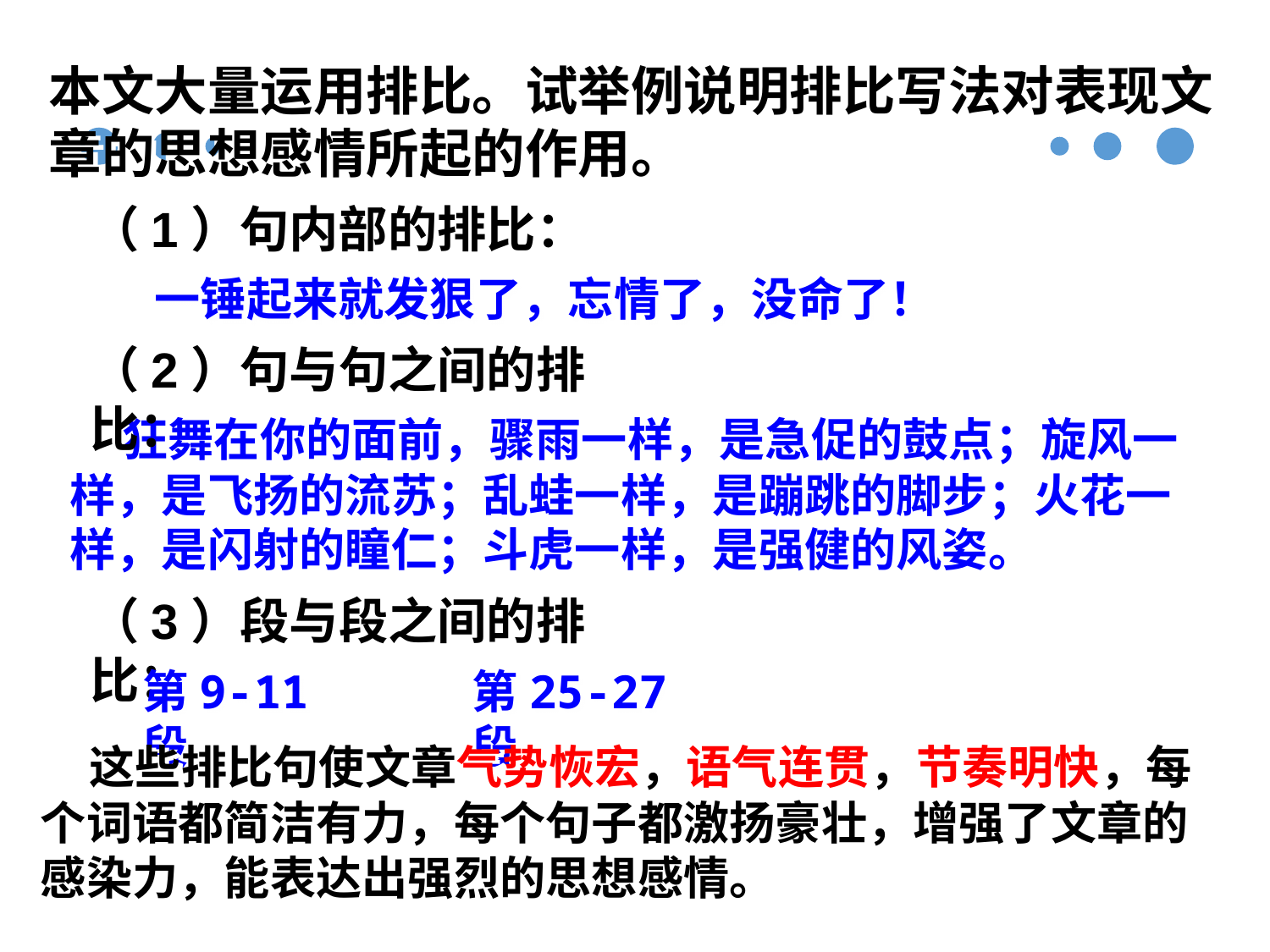

本文大量运用排比。试举例说明排比写法对表现文章的思想感情所起的作用。
（1）句内部的排比：
一锤起来就发狠了，忘情了，没命了！
（2）句与句之间的排比：
    狂舞在你的面前，骤雨一样，是急促的鼓点；旋风一样，是飞扬的流苏；乱蛙一样，是蹦跳的脚步；火花一样，是闪射的瞳仁；斗虎一样，是强健的风姿。
（3）段与段之间的排比：
第9-11段
第25-27段
   这些排比句使文章气势恢宏，语气连贯，节奏明快，每个词语都简洁有力，每个句子都激扬豪壮，增强了文章的感染力，能表达出强烈的思想感情。